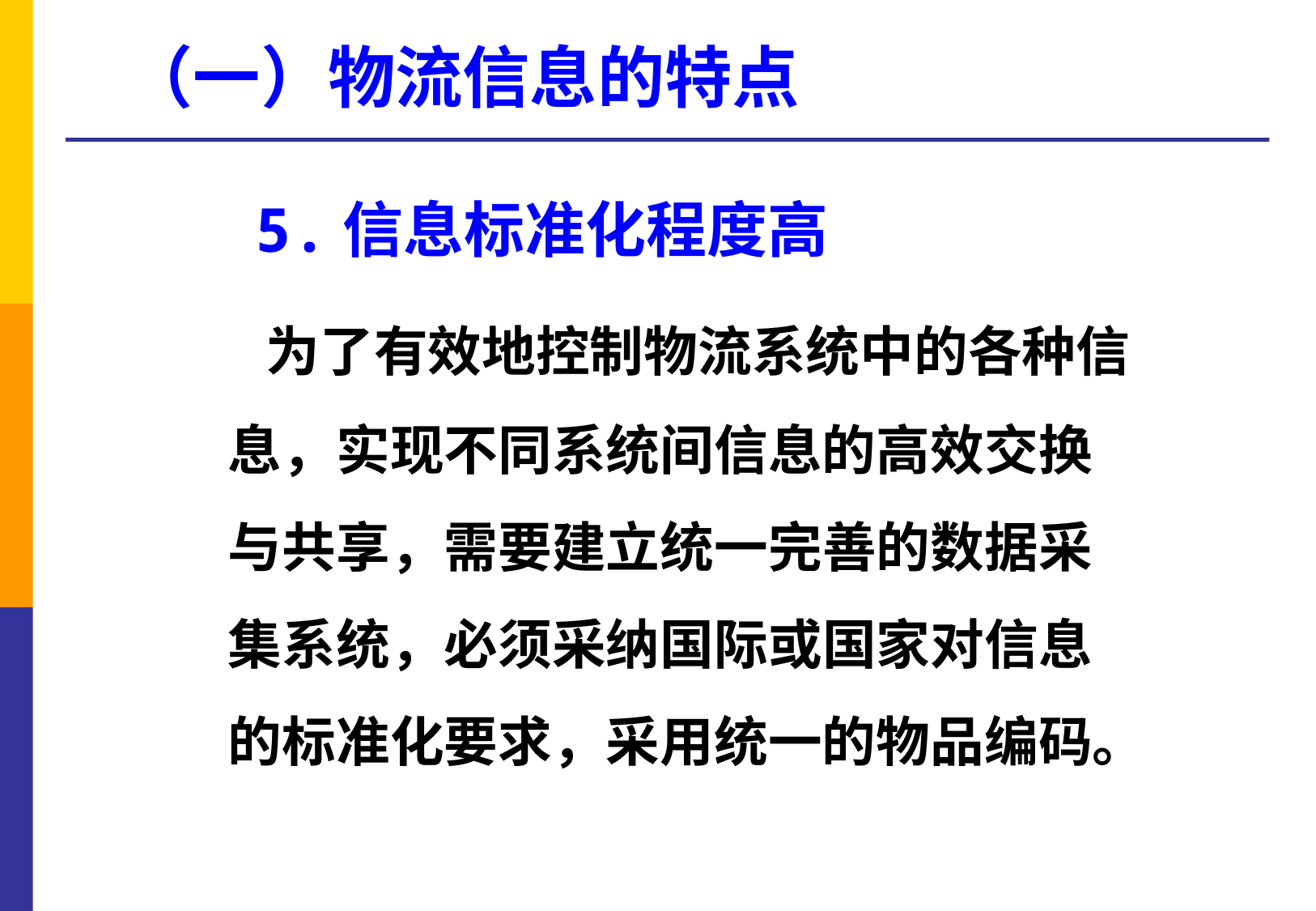

# （一）物流信息的特点
  5.信息标准化程度高
     为了有效地控制物流系统中的各种信息，实现不同系统间信息的高效交换与共享，需要建立统一完善的数据采集系统，必须采纳国际或国家对信息的标准化要求，采用统一的物品编码。